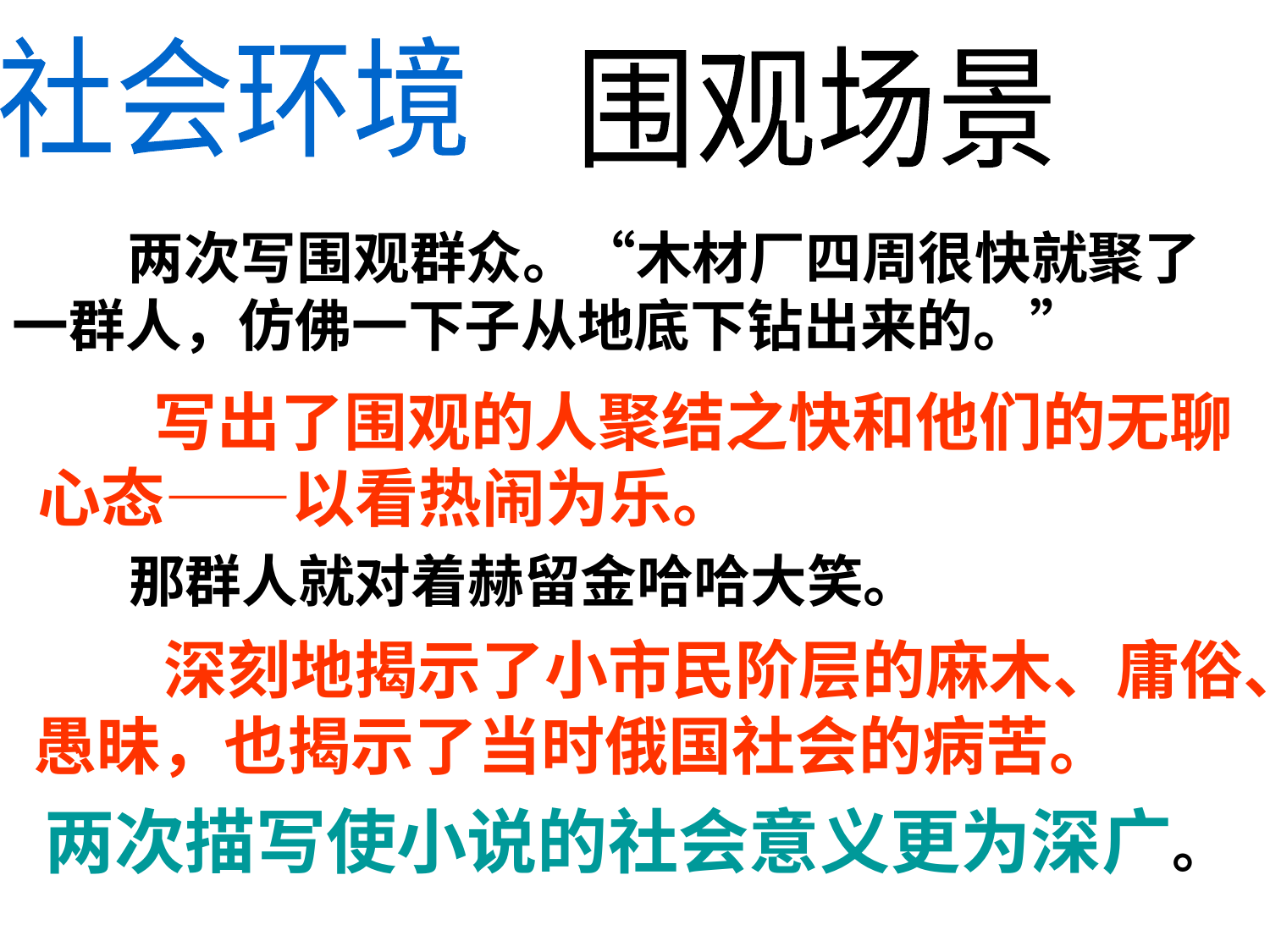

社会环境
围观场景
           两次写围观群众。“木材厂四周很快就聚了一群人，仿佛一下子从地底下钻出来的。”
       写出了围观的人聚结之快和他们的无聊心态——以看热闹为乐。
那群人就对着赫留金哈哈大笑。
        深刻地揭示了小市民阶层的麻木、庸俗、愚昧，也揭示了当时俄国社会的病苦。
两次描写使小说的社会意义更为深广。